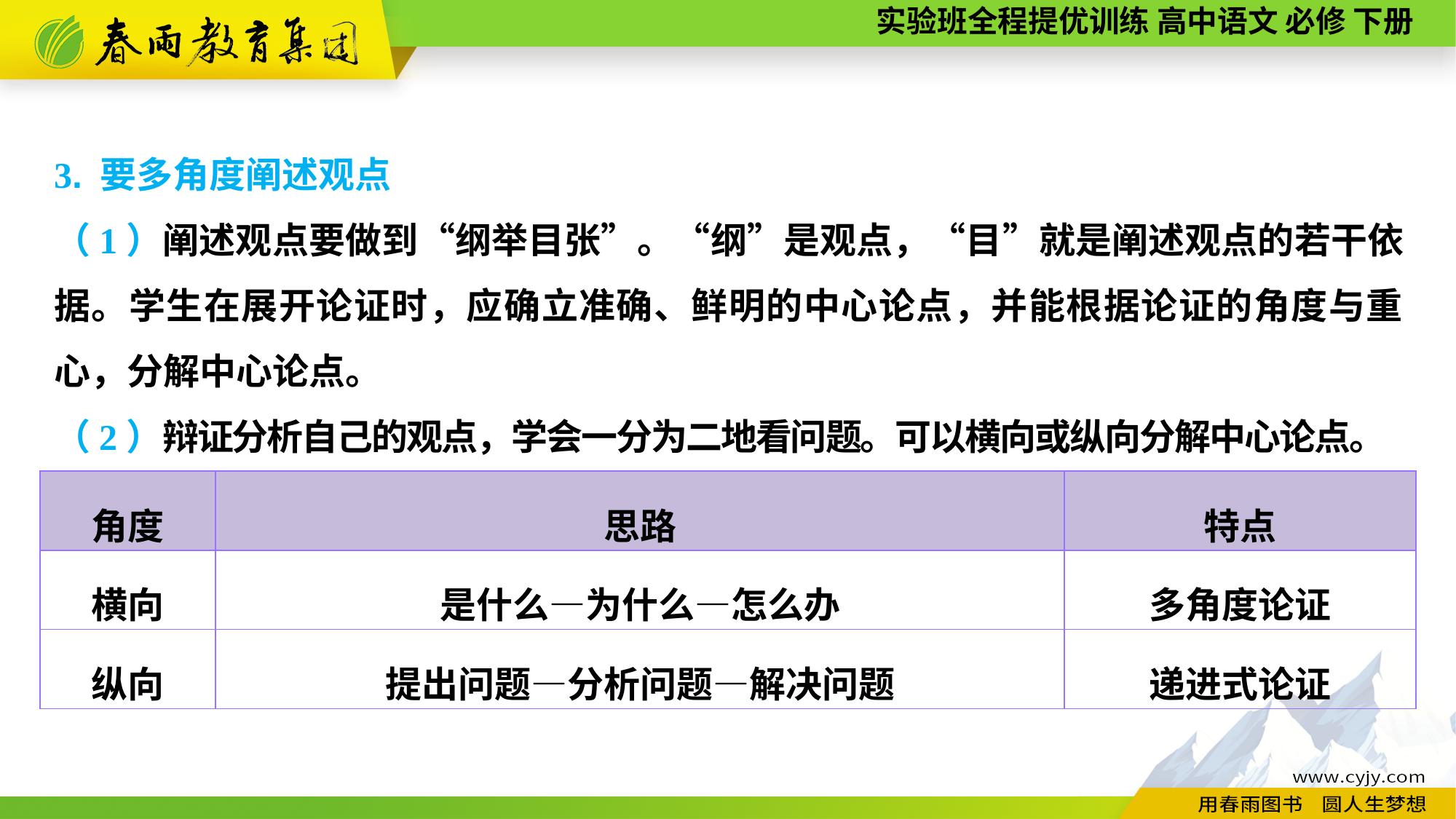

3. 要多角度阐述观点
（1）阐述观点要做到“纲举目张”。“纲”是观点，“目”就是阐述观点的若干依据。学生在展开论证时，应确立准确、鲜明的中心论点，并能根据论证的角度与重心，分解中心论点。
（2）辩证分析自己的观点，学会一分为二地看问题。可以横向或纵向分解中心论点。
| 角度 | 思路 | 特点 |
| --- | --- | --- |
| 横向 | 是什么—为什么—怎么办 | 多角度论证 |
| 纵向 | 提出问题—分析问题—解决问题 | 递进式论证 |